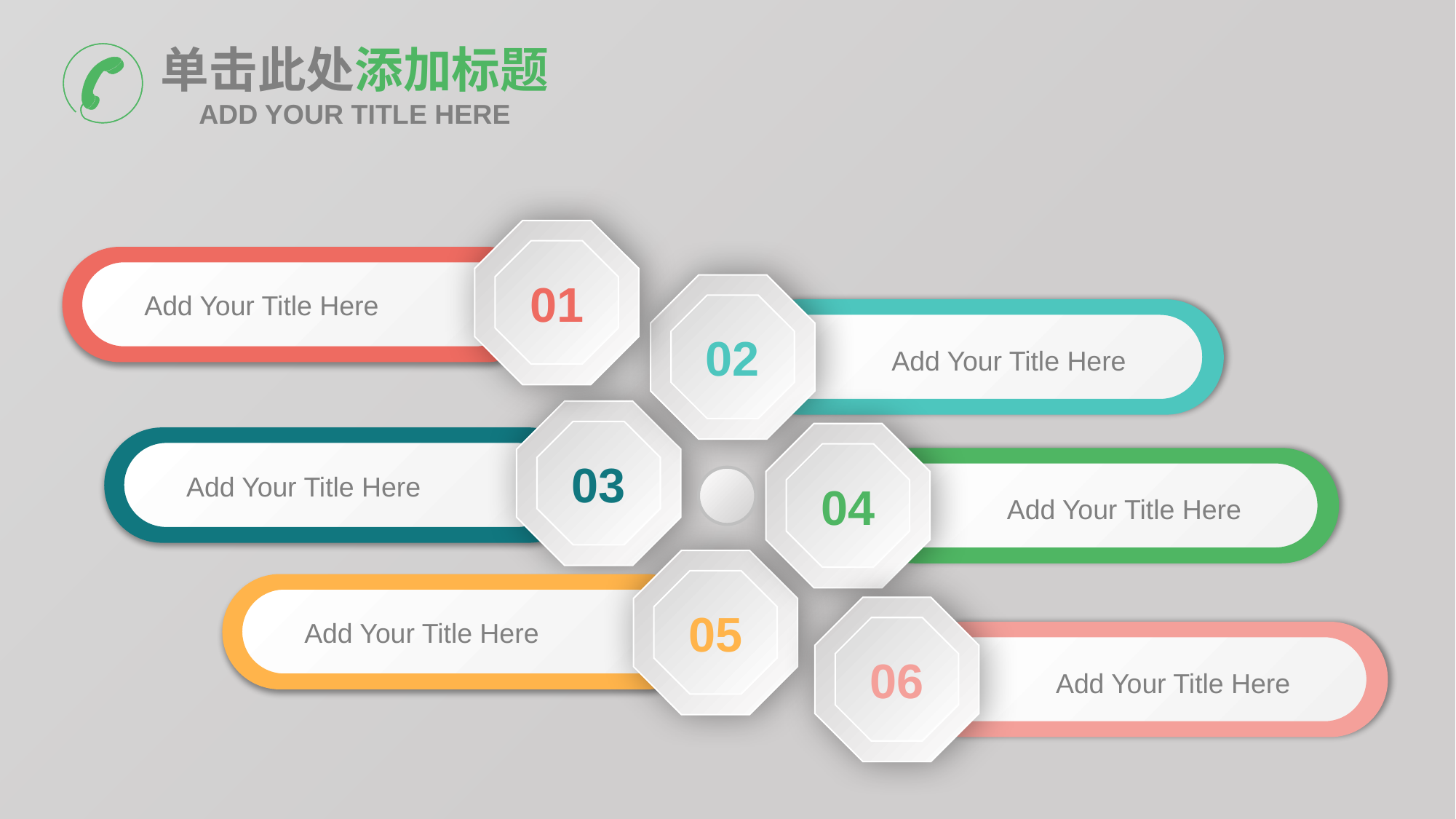

单击此处添加标题
ADD YOUR TITLE HERE

01

Add Your Title Here

02

Add Your Title Here

03

Add Your Title Here

04

Add Your Title Here

05

Add Your Title Here

06

Add Your Title Here